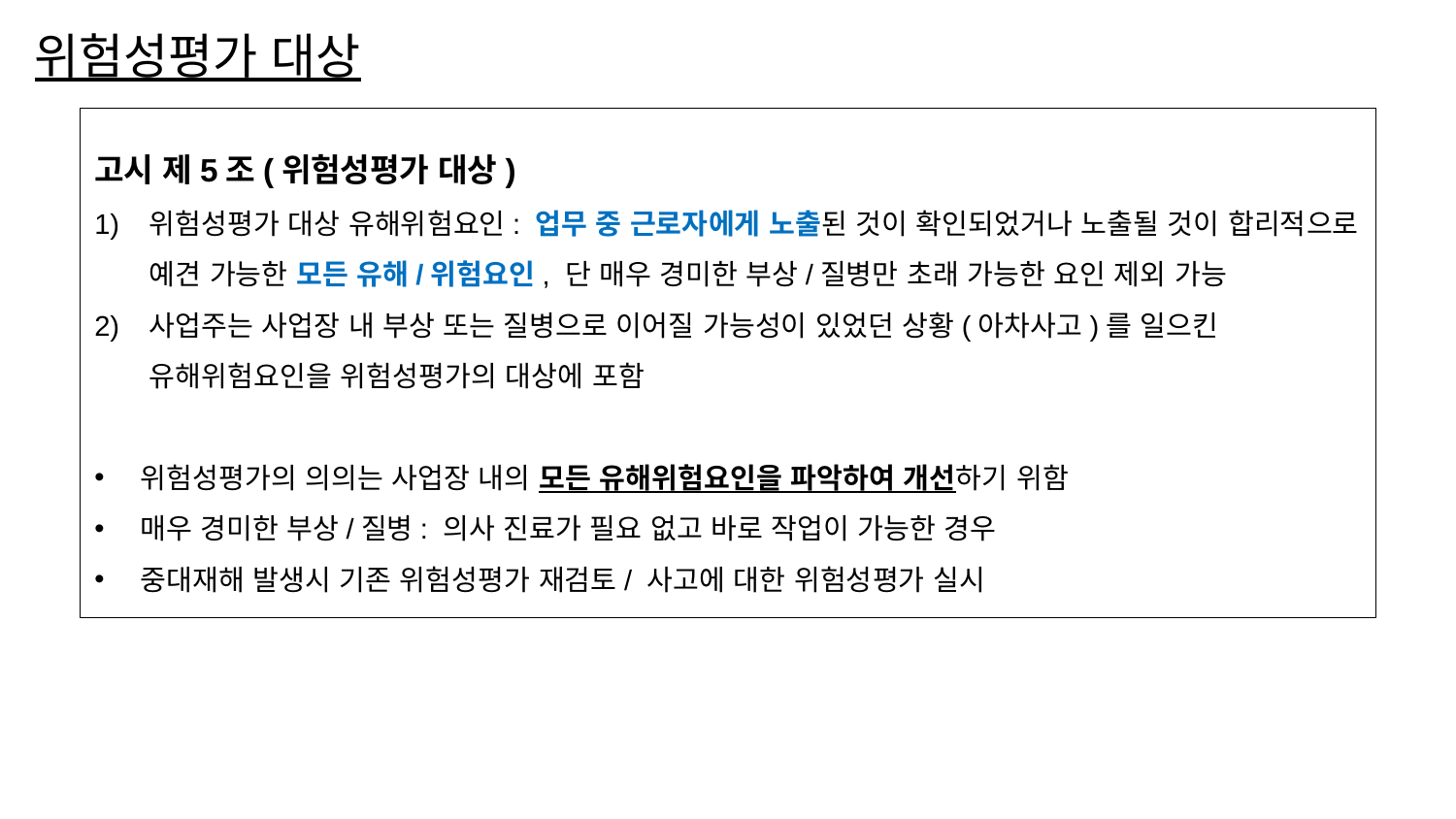

# 위험성평가 대상
고시 제5조(위험성평가 대상)
위험성평가 대상 유해위험요인: 업무 중 근로자에게 노출된 것이 확인되었거나 노출될 것이 합리적으로 예견 가능한 모든 유해/위험요인, 단 매우 경미한 부상/질병만 초래 가능한 요인 제외 가능
사업주는 사업장 내 부상 또는 질병으로 이어질 가능성이 있었던 상황(아차사고)를 일으킨 유해위험요인을 위험성평가의 대상에 포함

위험성평가의 의의는 사업장 내의 모든 유해위험요인을 파악하여 개선하기 위함
매우 경미한 부상/질병: 의사 진료가 필요 없고 바로 작업이 가능한 경우
중대재해 발생시 기존 위험성평가 재검토/ 사고에 대한 위험성평가 실시